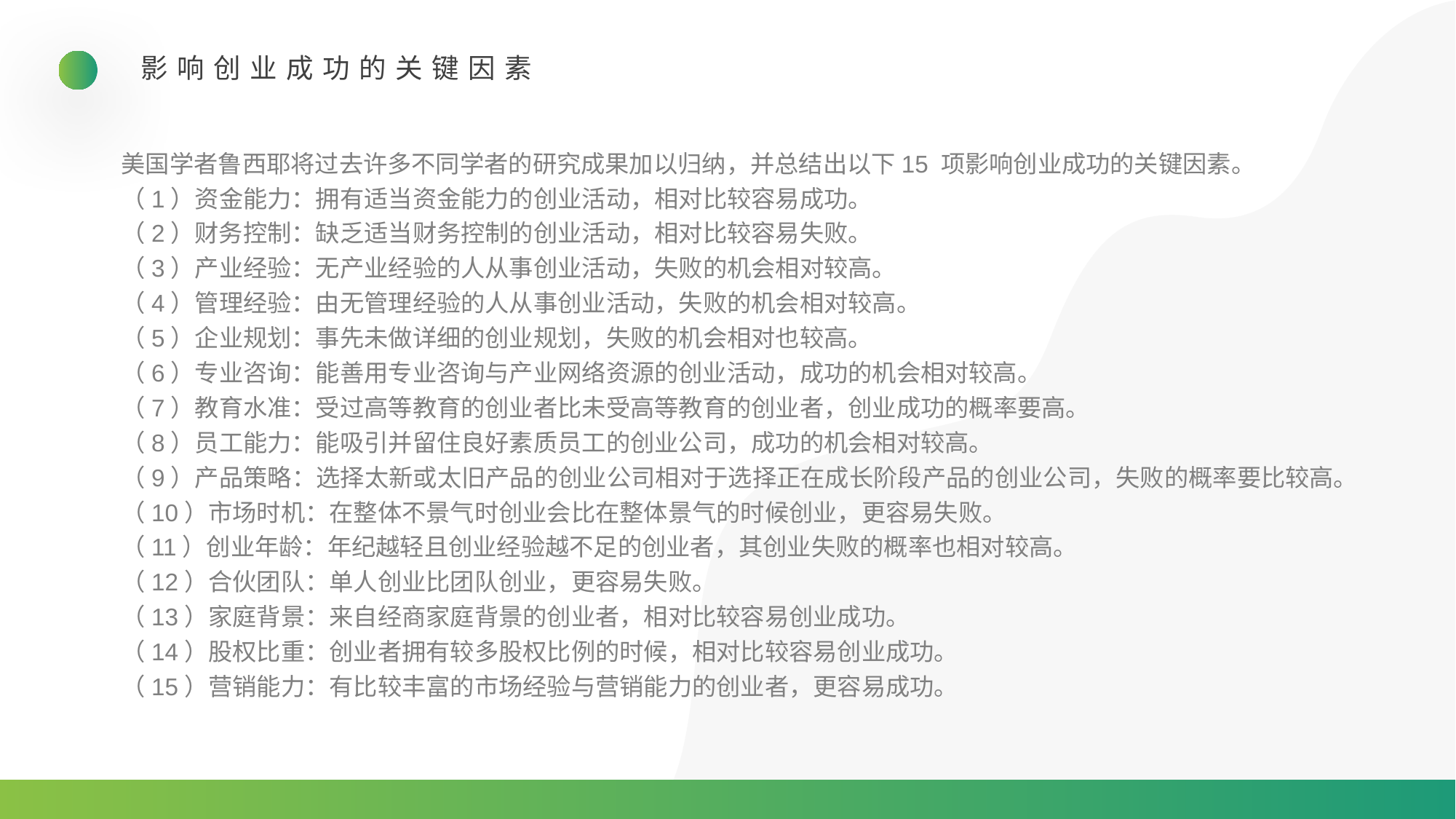

影响创业成功的关键因素
美国学者鲁西耶将过去许多不同学者的研究成果加以归纳，并总结出以下15 项影响创业成功的关键因素。
（1）资金能力：拥有适当资金能力的创业活动，相对比较容易成功。
（2）财务控制：缺乏适当财务控制的创业活动，相对比较容易失败。
（3）产业经验：无产业经验的人从事创业活动，失败的机会相对较高。
（4）管理经验：由无管理经验的人从事创业活动，失败的机会相对较高。
（5）企业规划：事先未做详细的创业规划，失败的机会相对也较高。
（6）专业咨询：能善用专业咨询与产业网络资源的创业活动，成功的机会相对较高。
（7）教育水准：受过高等教育的创业者比未受高等教育的创业者，创业成功的概率要高。
（8）员工能力：能吸引并留住良好素质员工的创业公司，成功的机会相对较高。
（9）产品策略：选择太新或太旧产品的创业公司相对于选择正在成长阶段产品的创业公司，失败的概率要比较高。
（10）市场时机：在整体不景气时创业会比在整体景气的时候创业，更容易失败。
（11）创业年龄：年纪越轻且创业经验越不足的创业者，其创业失败的概率也相对较高。
（12）合伙团队：单人创业比团队创业，更容易失败。
（13）家庭背景：来自经商家庭背景的创业者，相对比较容易创业成功。
（14）股权比重：创业者拥有较多股权比例的时候，相对比较容易创业成功。
（15）营销能力：有比较丰富的市场经验与营销能力的创业者，更容易成功。